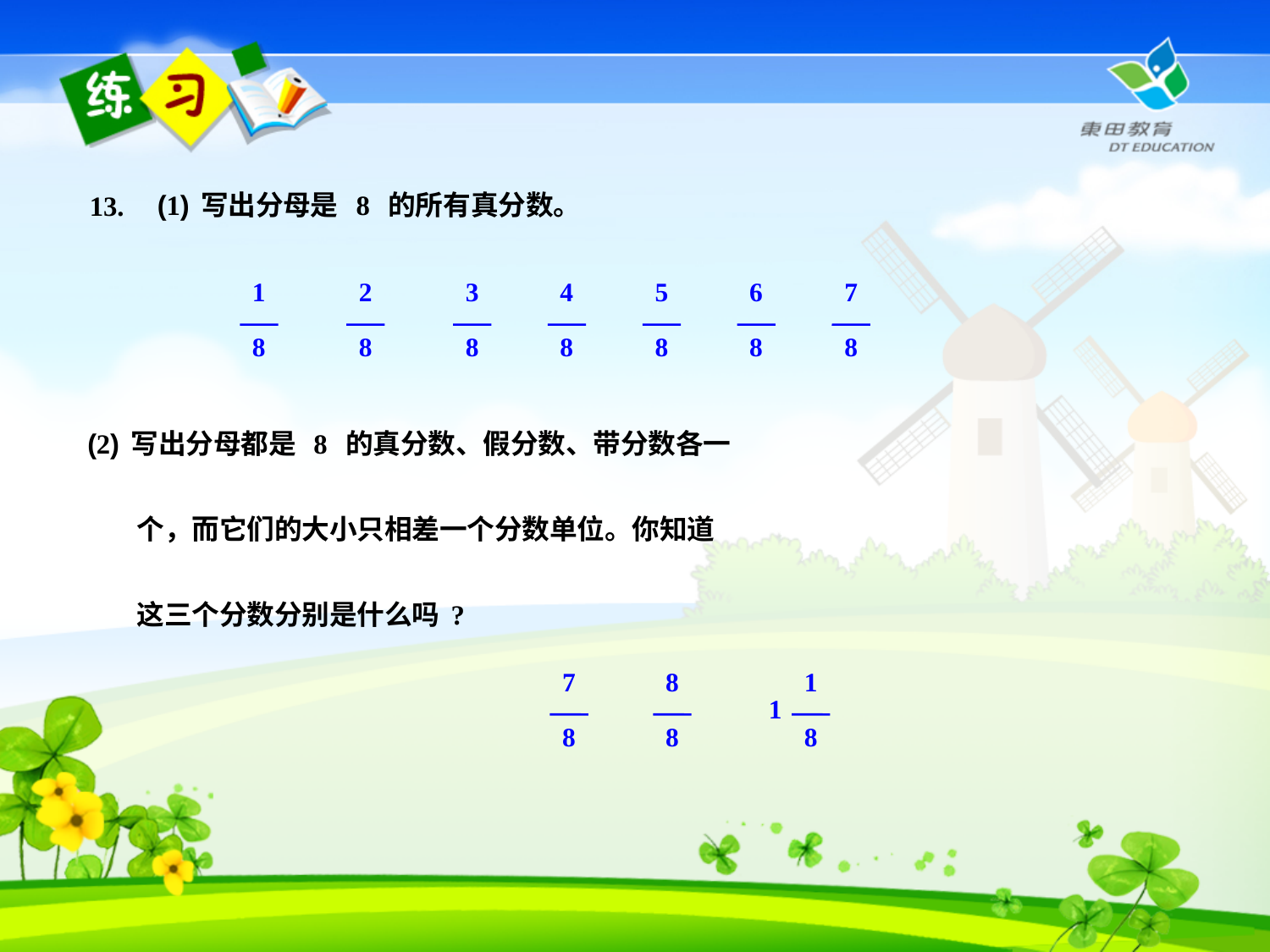

(1)写出分母是 8 的所有真分数。
13.
1
8

2
8

3
8

4
8

5
8

6
8

7
8

(2)写出分母都是 8 的真分数、假分数、带分数各一
      个，而它们的大小只相差一个分数单位。你知道
      这三个分数分别是什么吗?
7
8

8
8

1
8
1